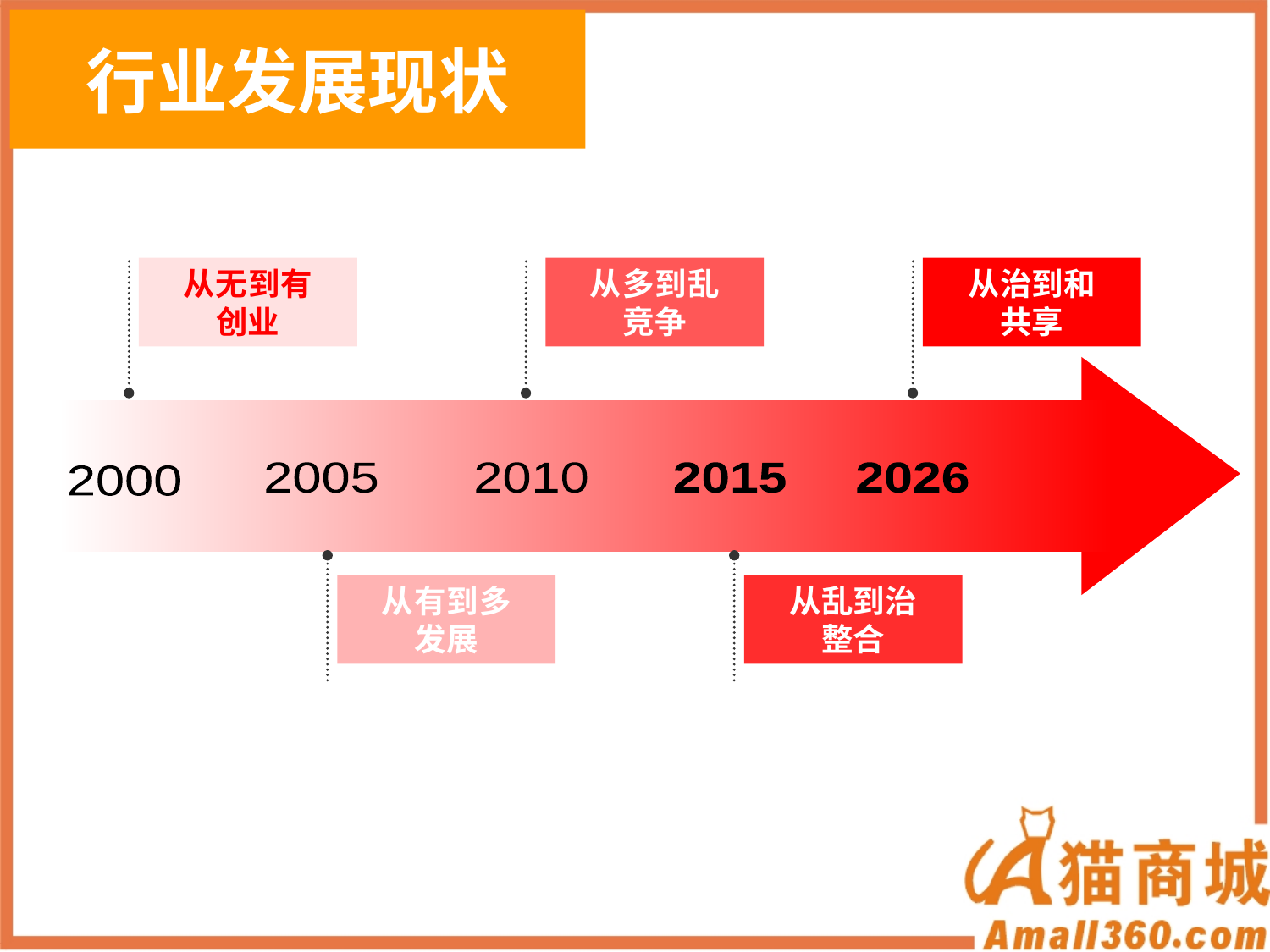

行业发展现状

从无到有
创业

从多到乱
竞争

从治到和
共享

2005
2010
2015
2026
2000

从有到多
发展
从乱到治
整合